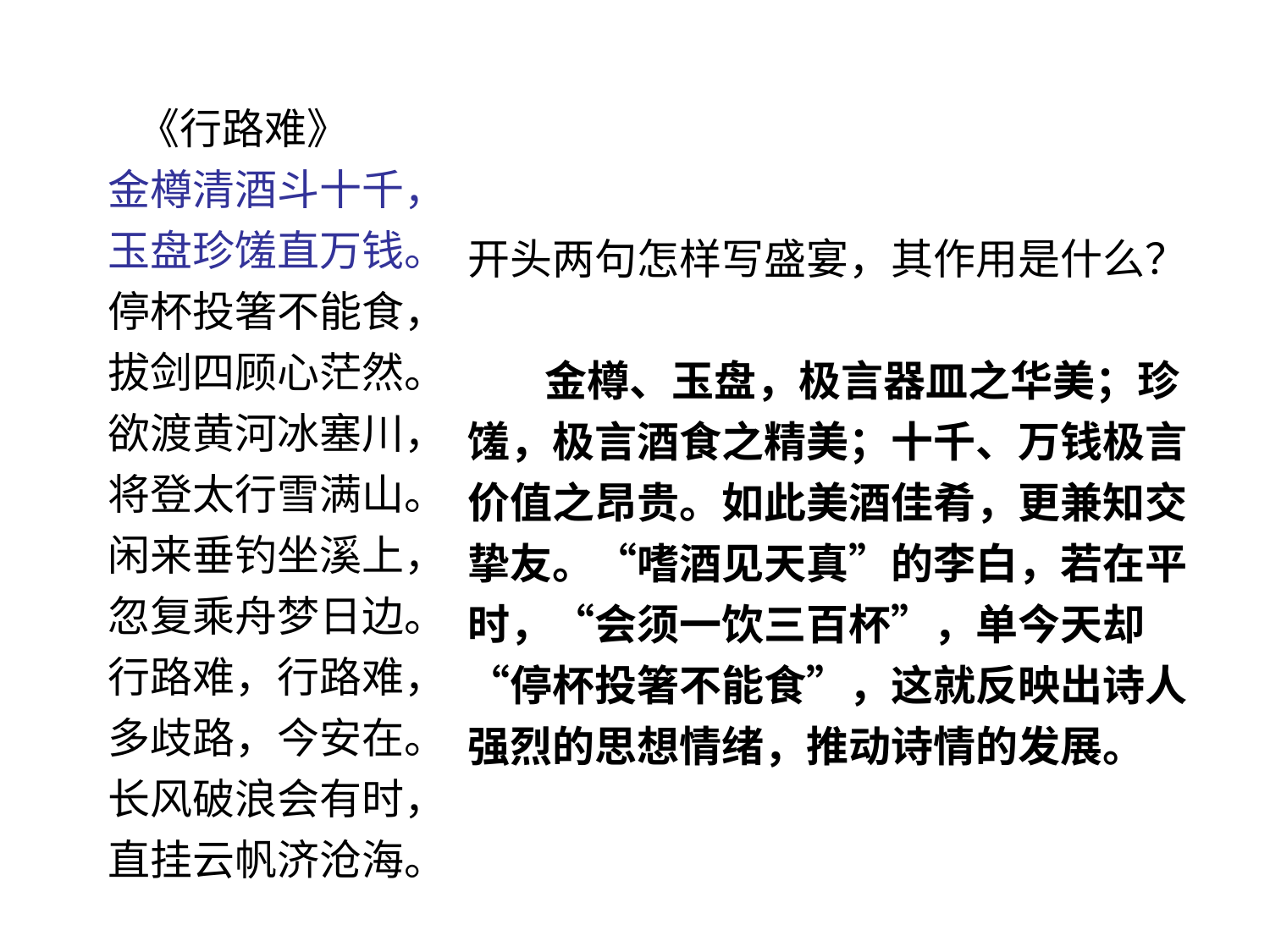

《行路难》
金樽清酒斗十千，
玉盘珍馐直万钱。
停杯投箸不能食，
拔剑四顾心茫然。
欲渡黄河冰塞川，
将登太行雪满山。
闲来垂钓坐溪上，
忽复乘舟梦日边。
行路难，行路难，
多歧路，今安在。
长风破浪会有时，
直挂云帆济沧海。
开头两句怎样写盛宴，其作用是什么？

       金樽、玉盘，极言器皿之华美；珍馐，极言酒食之精美；十千、万钱极言价值之昂贵。如此美酒佳肴，更兼知交挚友。“嗜酒见天真”的李白，若在平时，“会须一饮三百杯”，单今天却 “停杯投箸不能食”，这就反映出诗人强烈的思想情绪，推动诗情的发展。